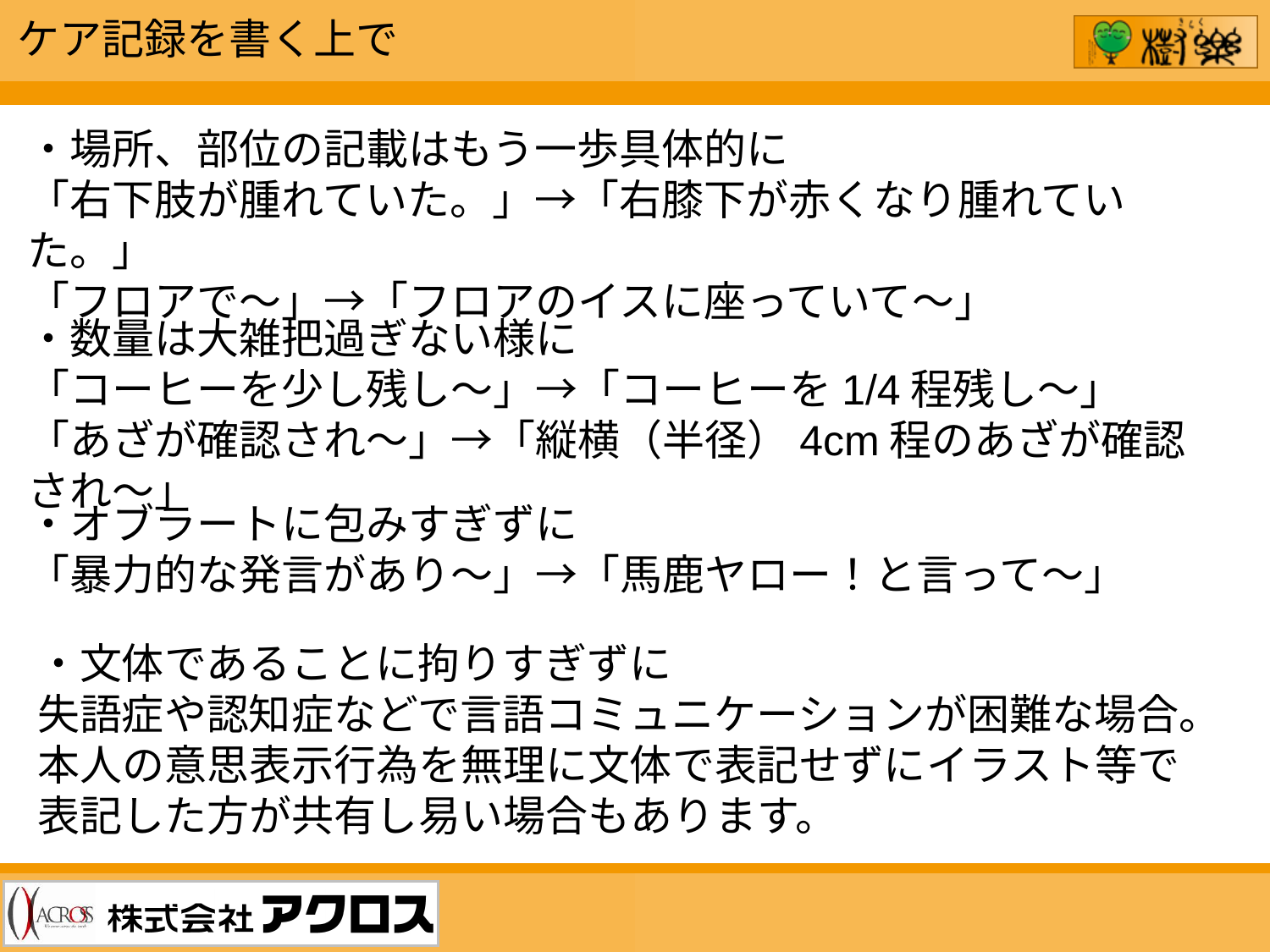

ケア記録を書く上で
・場所、部位の記載はもう一歩具体的に
「右下肢が腫れていた。」→「右膝下が赤くなり腫れていた。」
「フロアで～」→「フロアのイスに座っていて～」
・数量は大雑把過ぎない様に
「コーヒーを少し残し～」→「コーヒーを1/4程残し～」
「あざが確認され～」→「縦横（半径）4cm程のあざが確認され～」
・オブラートに包みすぎずに
「暴力的な発言があり～」→「馬鹿ヤロー！と言って～」
・文体であることに拘りすぎずに
失語症や認知症などで言語コミュニケーションが困難な場合。本人の意思表示行為を無理に文体で表記せずにイラスト等で表記した方が共有し易い場合もあります。